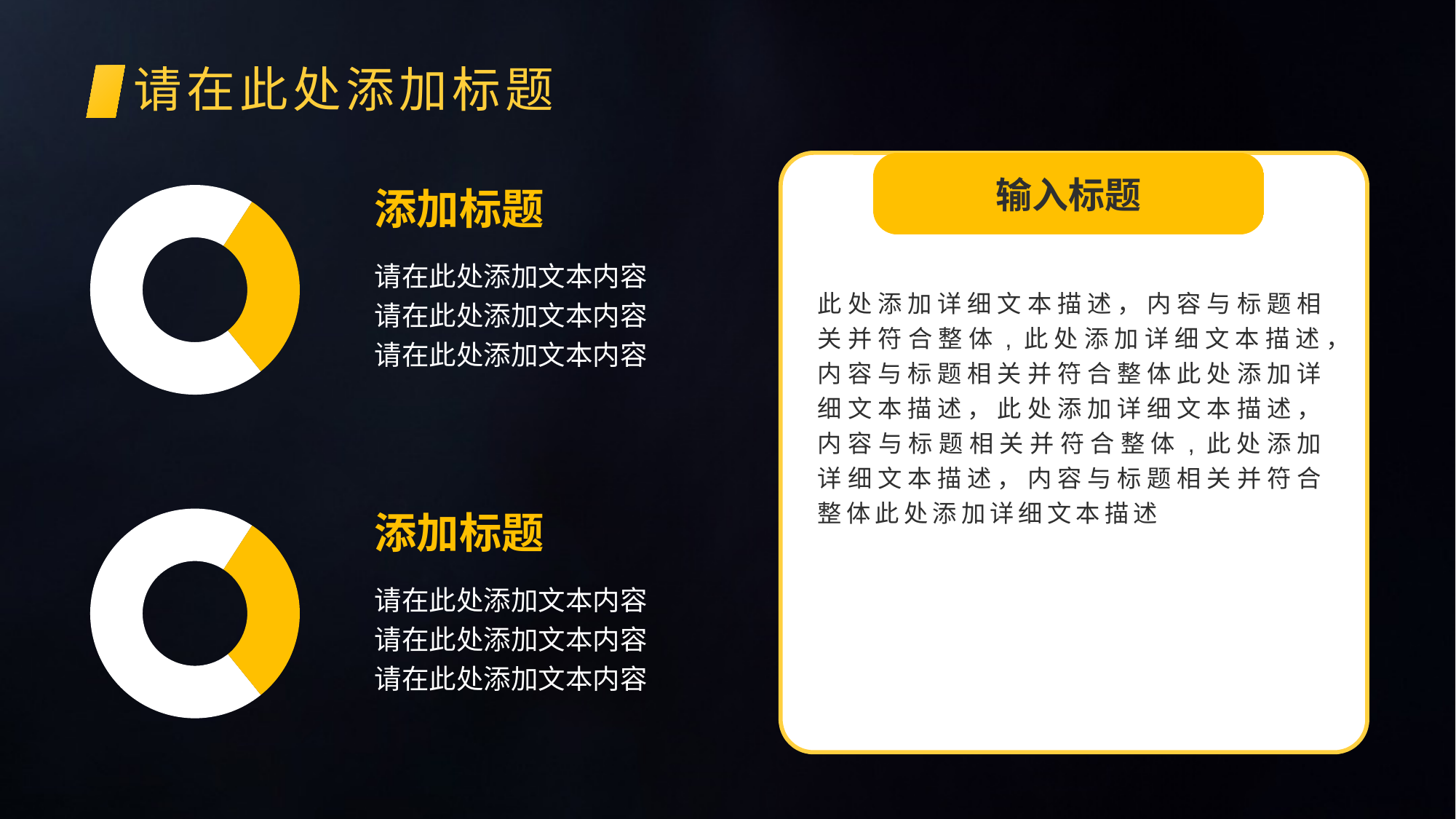

# 请在此处添加标题

### Chart

| Category | 销售额 |
|---|---|
| 第一季度 | 7.0 |
| 第二季度 | 3.0 |
输入标题
添加标题
请在此处添加文本内容
请在此处添加文本内容
请在此处添加文本内容
此处添加详细文本描述，内容与标题相关并符合整体,此处添加详细文本描述，内容与标题相关并符合整体此处添加详细文本描述，此处添加详细文本描述，内容与标题相关并符合整体,此处添加详细文本描述，内容与标题相关并符合整体此处添加详细文本描述

### Chart

| Category | 销售额 |
|---|---|
| 第一季度 | 7.0 |
| 第二季度 | 3.0 |
添加标题
请在此处添加文本内容
请在此处添加文本内容
请在此处添加文本内容